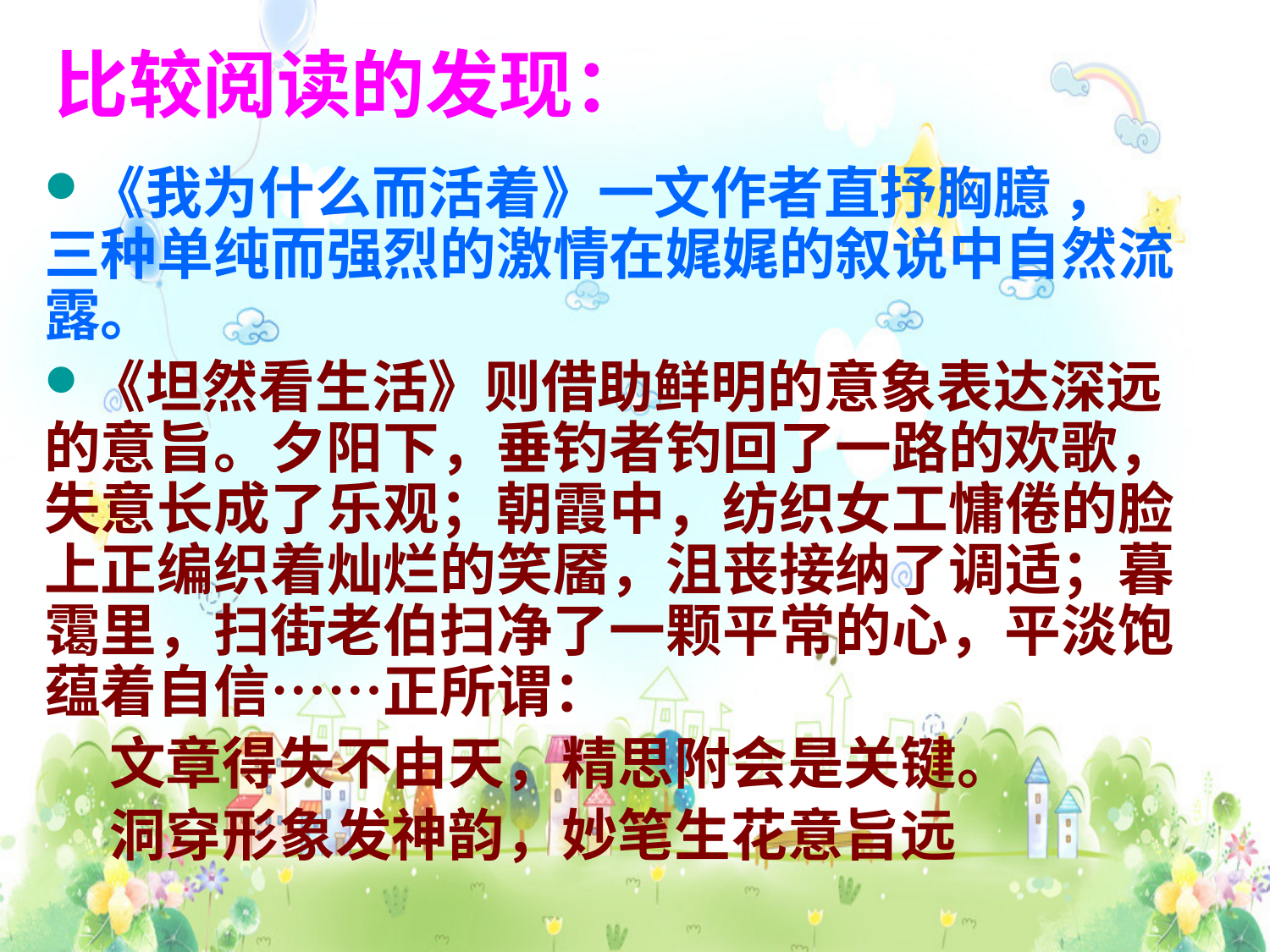

比较阅读的发现：
《我为什么而活着》一文作者直抒胸臆 ，三种单纯而强烈的激情在娓娓的叙说中自然流露。
《坦然看生活》则借助鲜明的意象表达深远的意旨。夕阳下，垂钓者钓回了一路的欢歌，失意长成了乐观；朝霞中，纺织女工慵倦的脸上正编织着灿烂的笑靥，沮丧接纳了调适；暮霭里，扫街老伯扫净了一颗平常的心，平淡饱蕴着自信……正所谓：
    文章得失不由天，精思附会是关键。
    洞穿形象发神韵，妙笔生花意旨远